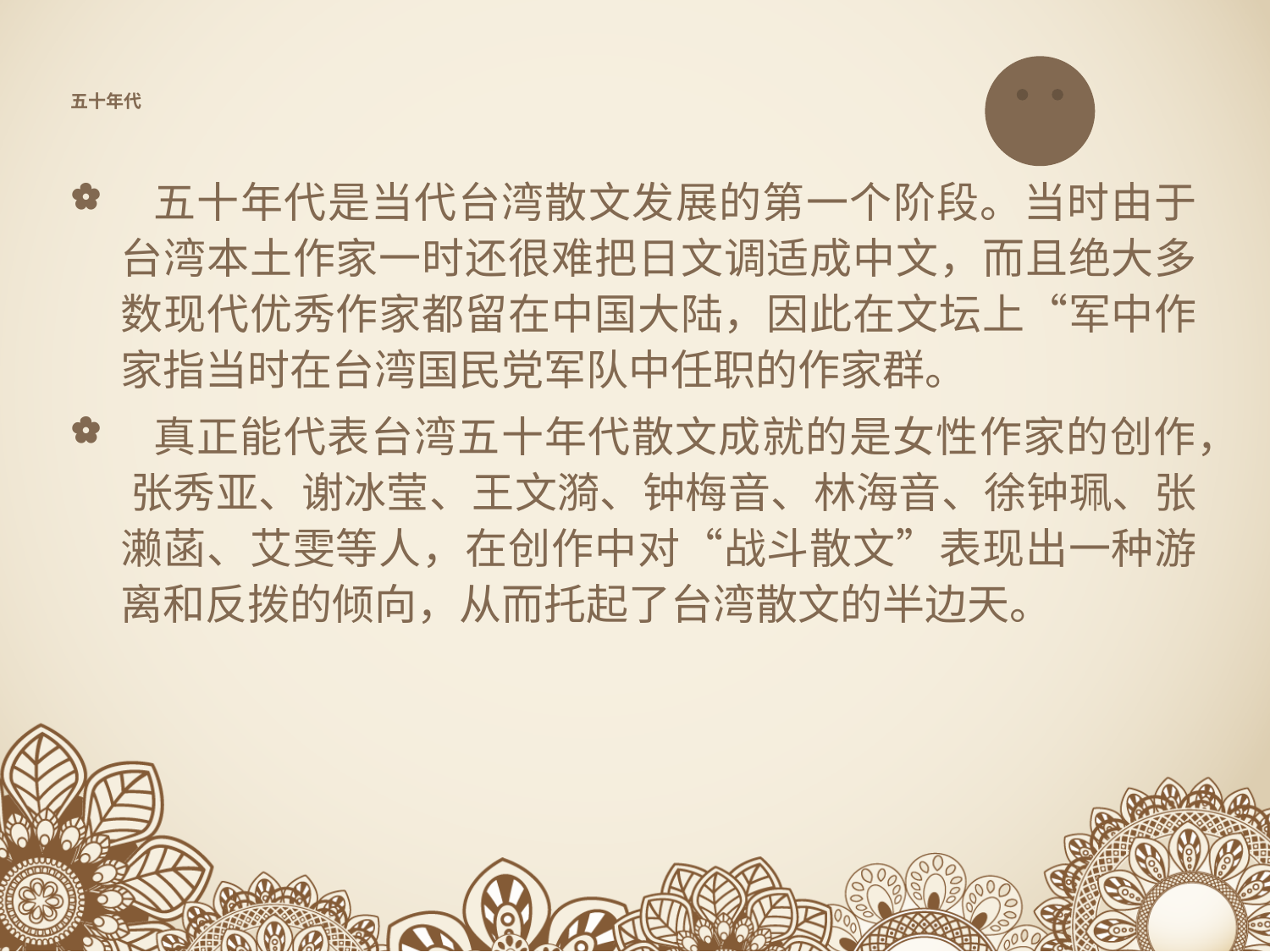

# 五十年代
  五十年代是当代台湾散文发展的第一个阶段。当时由于台湾本土作家一时还很难把日文调适成中文，而且绝大多数现代优秀作家都留在中国大陆，因此在文坛上“军中作家指当时在台湾国民党军队中任职的作家群。
  真正能代表台湾五十年代散文成就的是女性作家的创作， 张秀亚、谢冰莹、王文漪、钟梅音、林海音、徐钟珮、张濑菡、艾雯等人，在创作中对“战斗散文”表现出一种游离和反拨的倾向，从而托起了台湾散文的半边天。